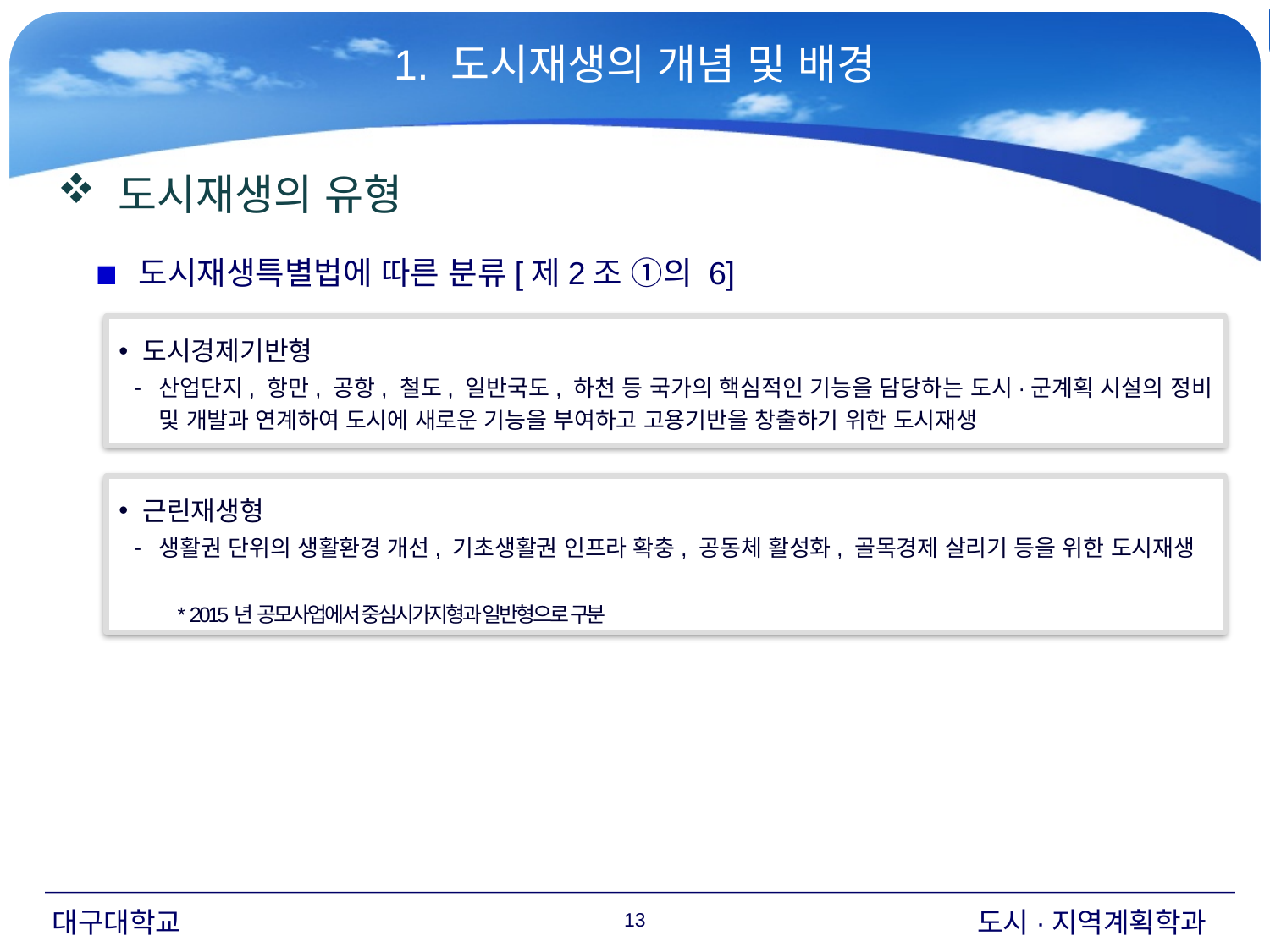

1. 도시재생의 개념 및 배경
 도시재생의 유형
 도시재생특별법에 따른 분류[제2조 ①의 6]
 도시경제기반형
산업단지, 항만, 공항, 철도, 일반국도, 하천 등 국가의 핵심적인 기능을 담당하는 도시·군계획 시설의 정비 및 개발과 연계하여 도시에 새로운 기능을 부여하고 고용기반을 창출하기 위한 도시재생
 근린재생형
생활권 단위의 생활환경 개선, 기초생활권 인프라 확충, 공동체 활성화, 골목경제 살리기 등을 위한 도시재생
*  2015년  공모사업에서 중심시가지형과 일반형으로 구분